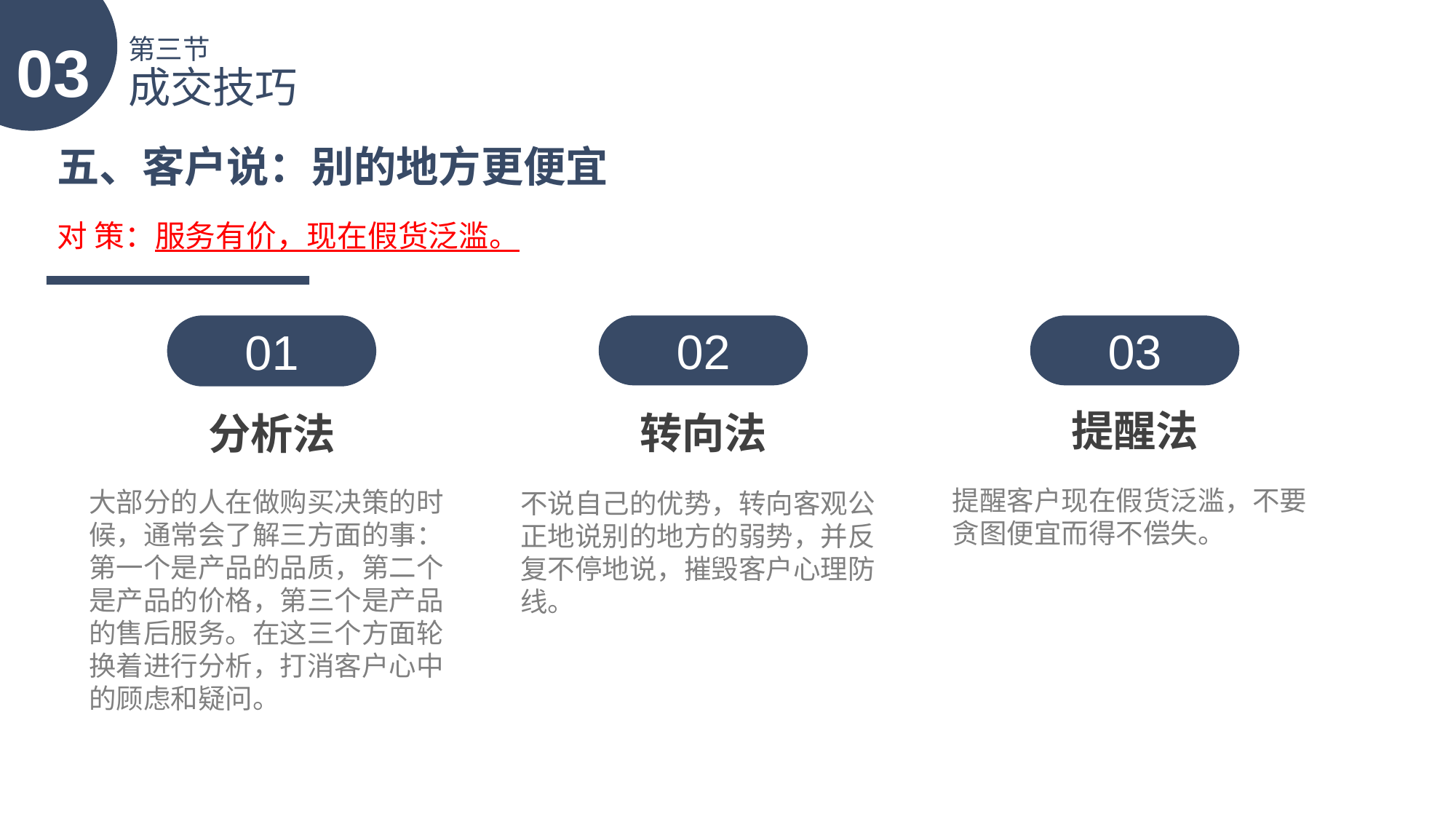

03
第三节
成交技巧
五、客户说：别的地方更便宜
对 策：服务有价，现在假货泛滥。

01
分析法
大部分的人在做购买决策的时候，通常会了解三方面的事：第一个是产品的品质，第二个是产品的价格，第三个是产品的售后服务。在这三个方面轮换着进行分析，打消客户心中的顾虑和疑问。
02
转向法
不说自己的优势，转向客观公正地说别的地方的弱势，并反复不停地说，摧毁客户心理防
线。
03
提醒法
提醒客户现在假货泛滥，不要贪图便宜而得不偿失。